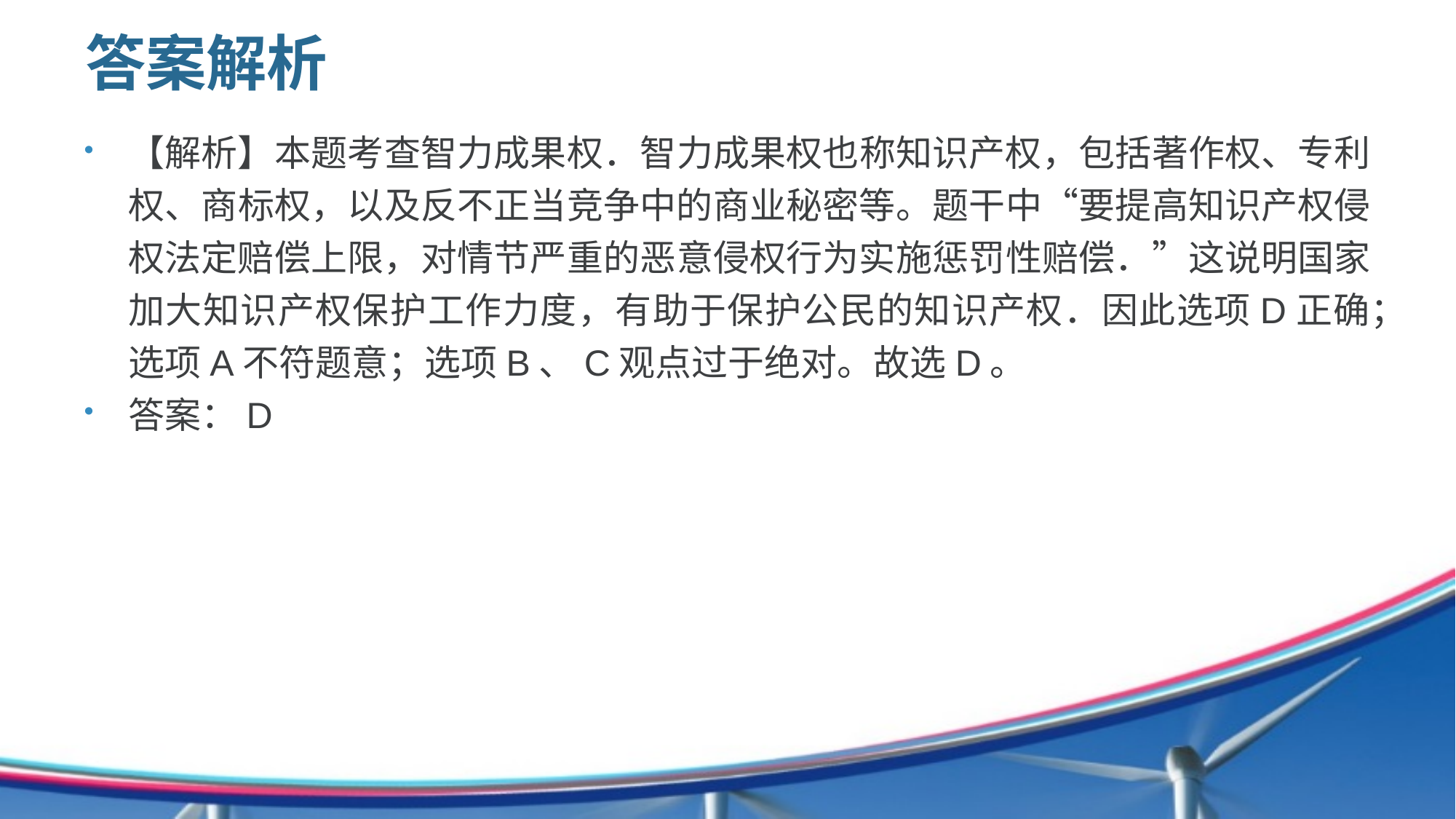

# 答案解析
【解析】本题考查智力成果权．智力成果权也称知识产权，包括著作权、专利权、商标权，以及反不正当竞争中的商业秘密等。题干中“要提高知识产权侵权法定赔偿上限，对情节严重的恶意侵权行为实施惩罚性赔偿．”这说明国家加大知识产权保护工作力度，有助于保护公民的知识产权．因此选项D正确；选项A不符题意；选项B、C观点过于绝对。故选D。
答案：D